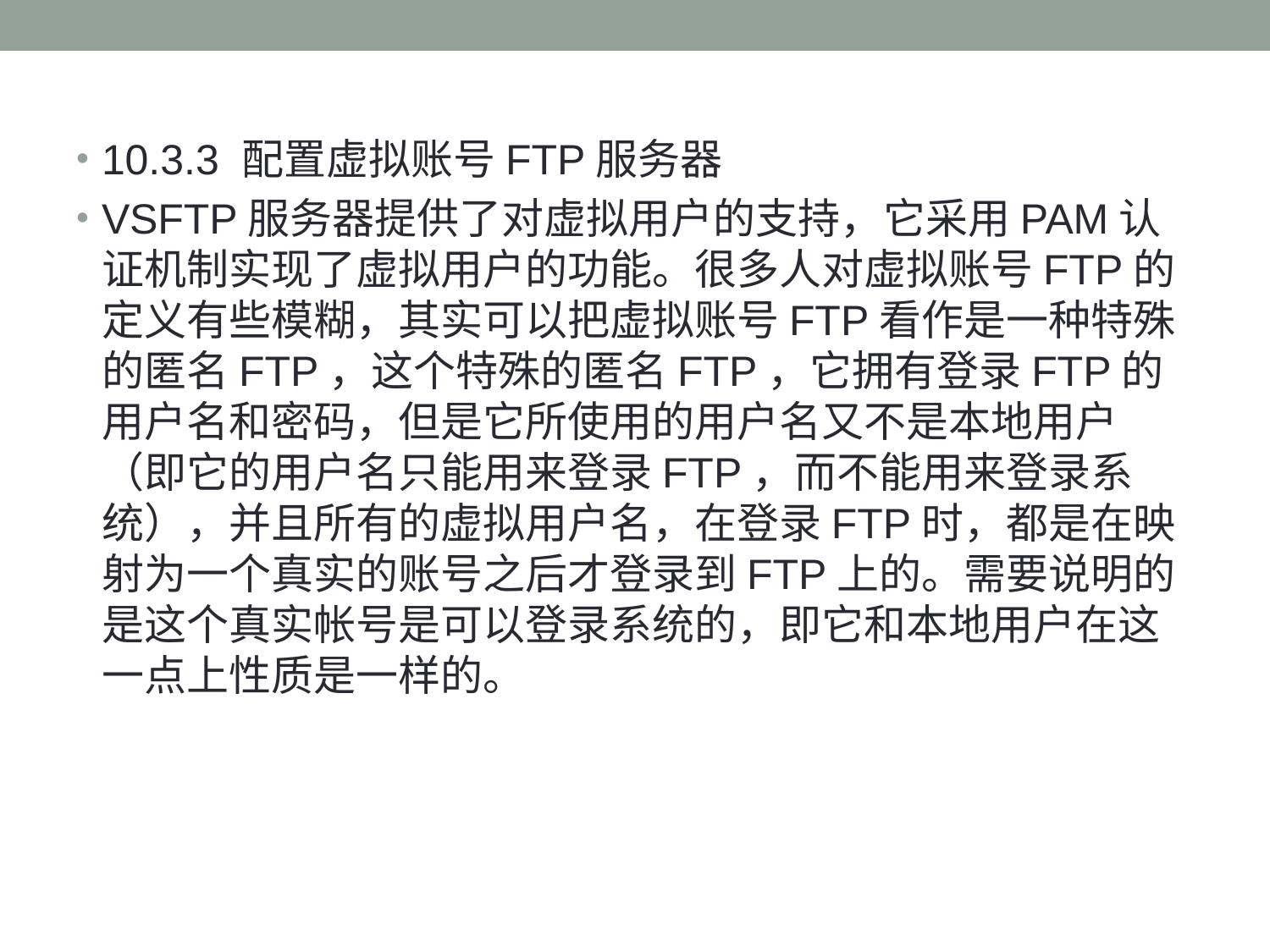

#
10.3.3 配置虚拟账号FTP服务器
VSFTP服务器提供了对虚拟用户的支持，它采用PAM认证机制实现了虚拟用户的功能。很多人对虚拟账号FTP的定义有些模糊，其实可以把虚拟账号FTP看作是一种特殊的匿名FTP，这个特殊的匿名FTP，它拥有登录FTP的用户名和密码，但是它所使用的用户名又不是本地用户（即它的用户名只能用来登录FTP，而不能用来登录系统），并且所有的虚拟用户名，在登录FTP时，都是在映射为一个真实的账号之后才登录到FTP上的。需要说明的是这个真实帐号是可以登录系统的，即它和本地用户在这一点上性质是一样的。